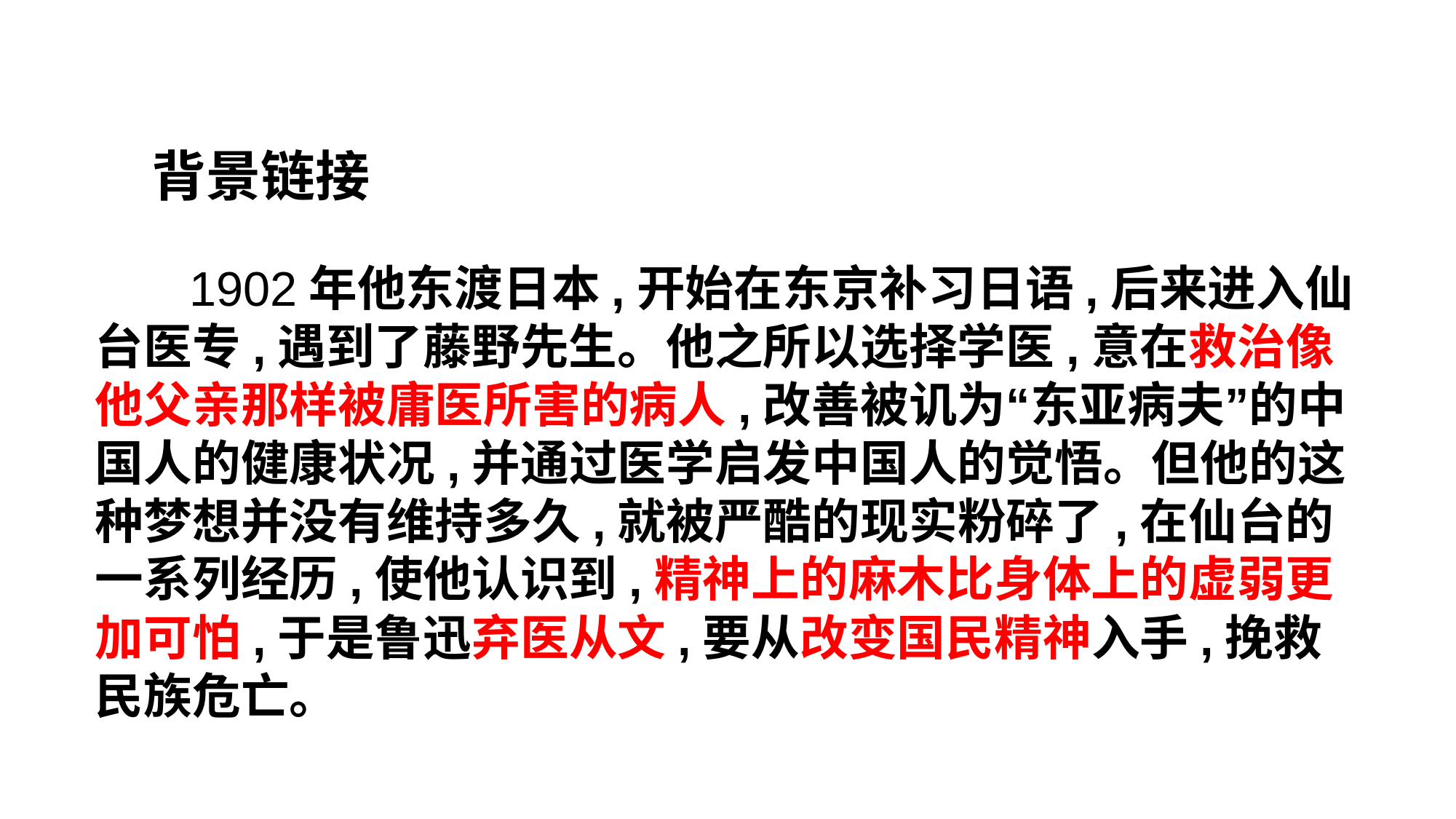

背景链接
       1902年他东渡日本,开始在东京补习日语,后来进入仙台医专,遇到了藤野先生。他之所以选择学医,意在救治像他父亲那样被庸医所害的病人,改善被讥为“东亚病夫”的中国人的健康状况,并通过医学启发中国人的觉悟。但他的这种梦想并没有维持多久,就被严酷的现实粉碎了,在仙台的一系列经历,使他认识到,精神上的麻木比身体上的虚弱更加可怕,于是鲁迅弃医从文,要从改变国民精神入手,挽救民族危亡。
qlh283628